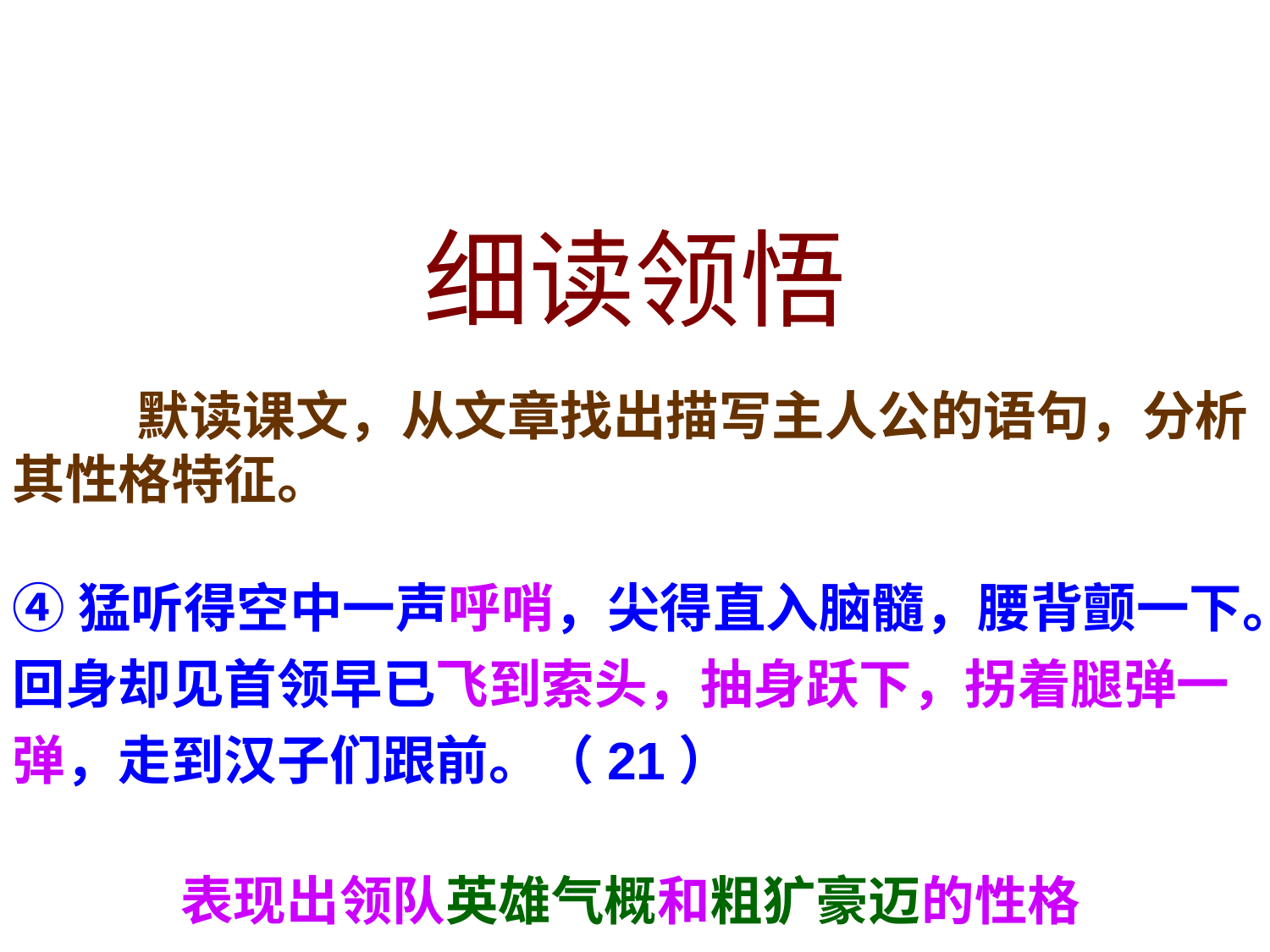

细读领悟
 默读课文，从文章找出描写主人公的语句，分析其性格特征。
④猛听得空中一声呼哨，尖得直入脑髓，腰背颤一下。回身却见首领早已飞到索头，抽身跃下，拐着腿弹一弹，走到汉子们跟前。（21）
表现出领队英雄气概和粗犷豪迈的性格